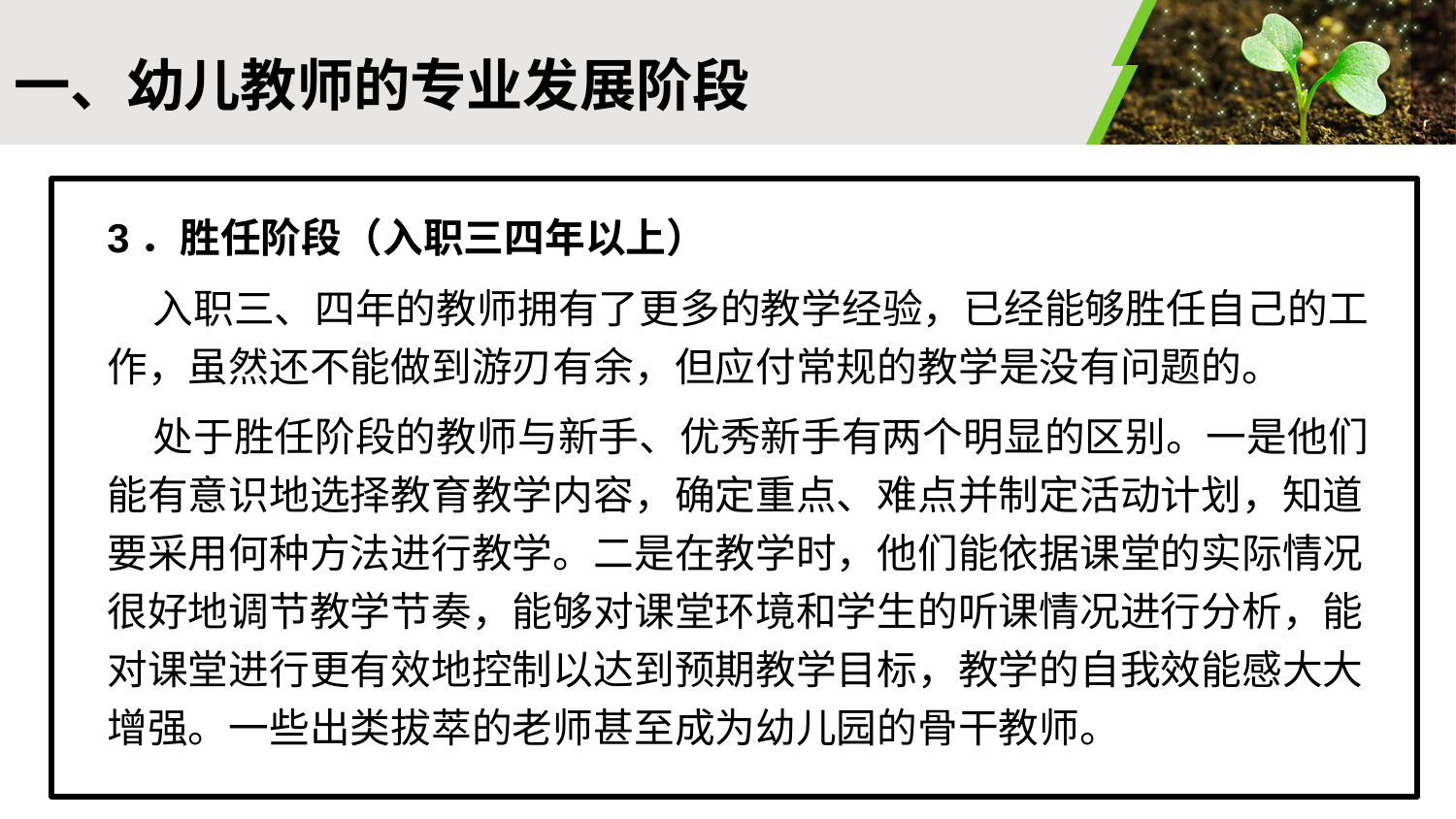

#
一、幼儿教师的专业发展阶段

3．胜任阶段（入职三四年以上）
    入职三、四年的教师拥有了更多的教学经验，已经能够胜任自己的工作，虽然还不能做到游刃有余，但应付常规的教学是没有问题的。
    处于胜任阶段的教师与新手、优秀新手有两个明显的区别。一是他们能有意识地选择教育教学内容，确定重点、难点并制定活动计划，知道要采用何种方法进行教学。二是在教学时，他们能依据课堂的实际情况很好地调节教学节奏，能够对课堂环境和学生的听课情况进行分析，能对课堂进行更有效地控制以达到预期教学目标，教学的自我效能感大大增强。一些出类拔萃的老师甚至成为幼儿园的骨干教师。